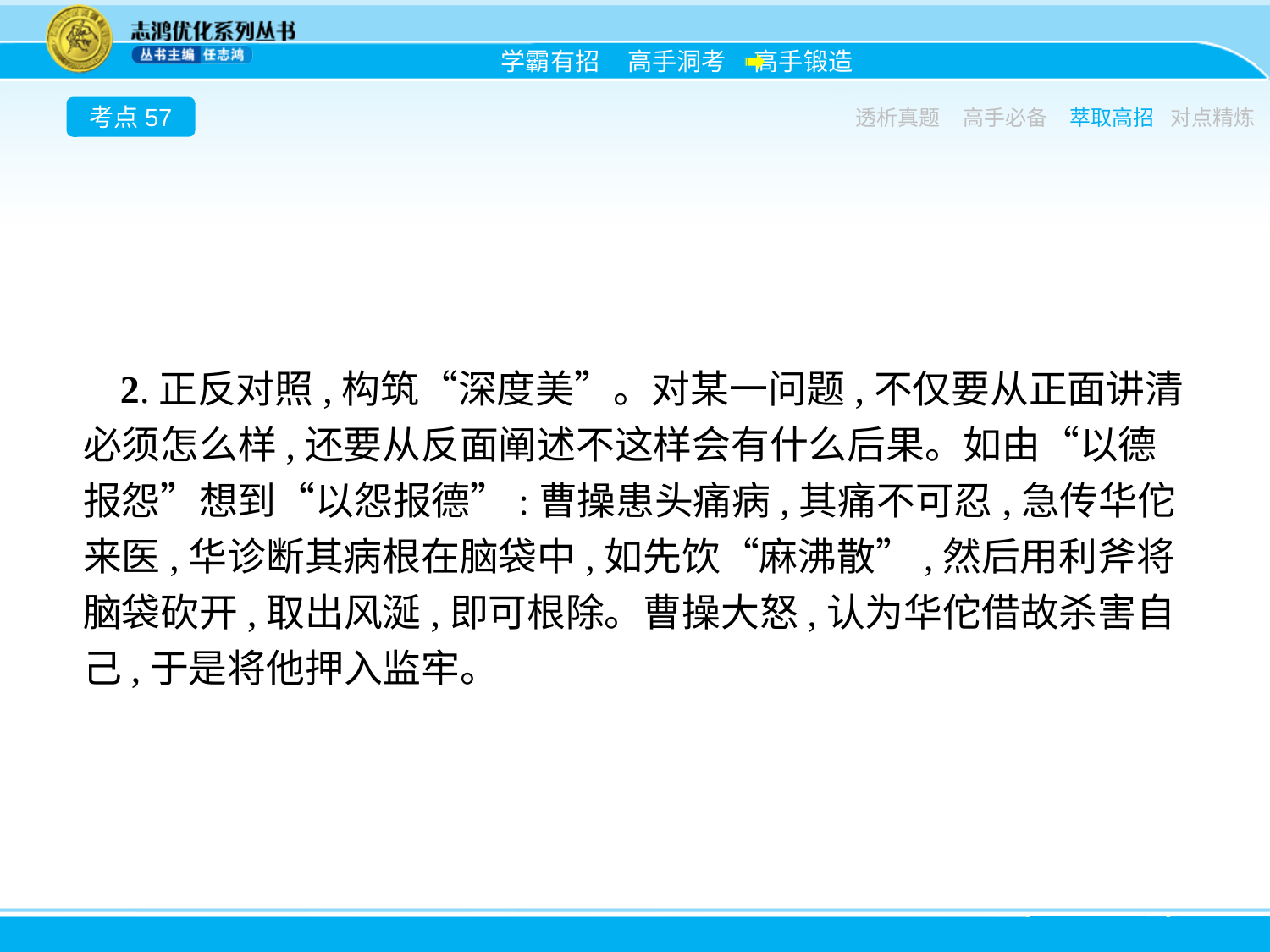

考点57
透析真题
高手必备
萃取高招
对点精炼
2.正反对照,构筑“深度美”。对某一问题,不仅要从正面讲清必须怎么样,还要从反面阐述不这样会有什么后果。如由“以德报怨”想到“以怨报德”:曹操患头痛病,其痛不可忍,急传华佗来医,华诊断其病根在脑袋中,如先饮“麻沸散”,然后用利斧将脑袋砍开,取出风涎,即可根除。曹操大怒,认为华佗借故杀害自己,于是将他押入监牢。